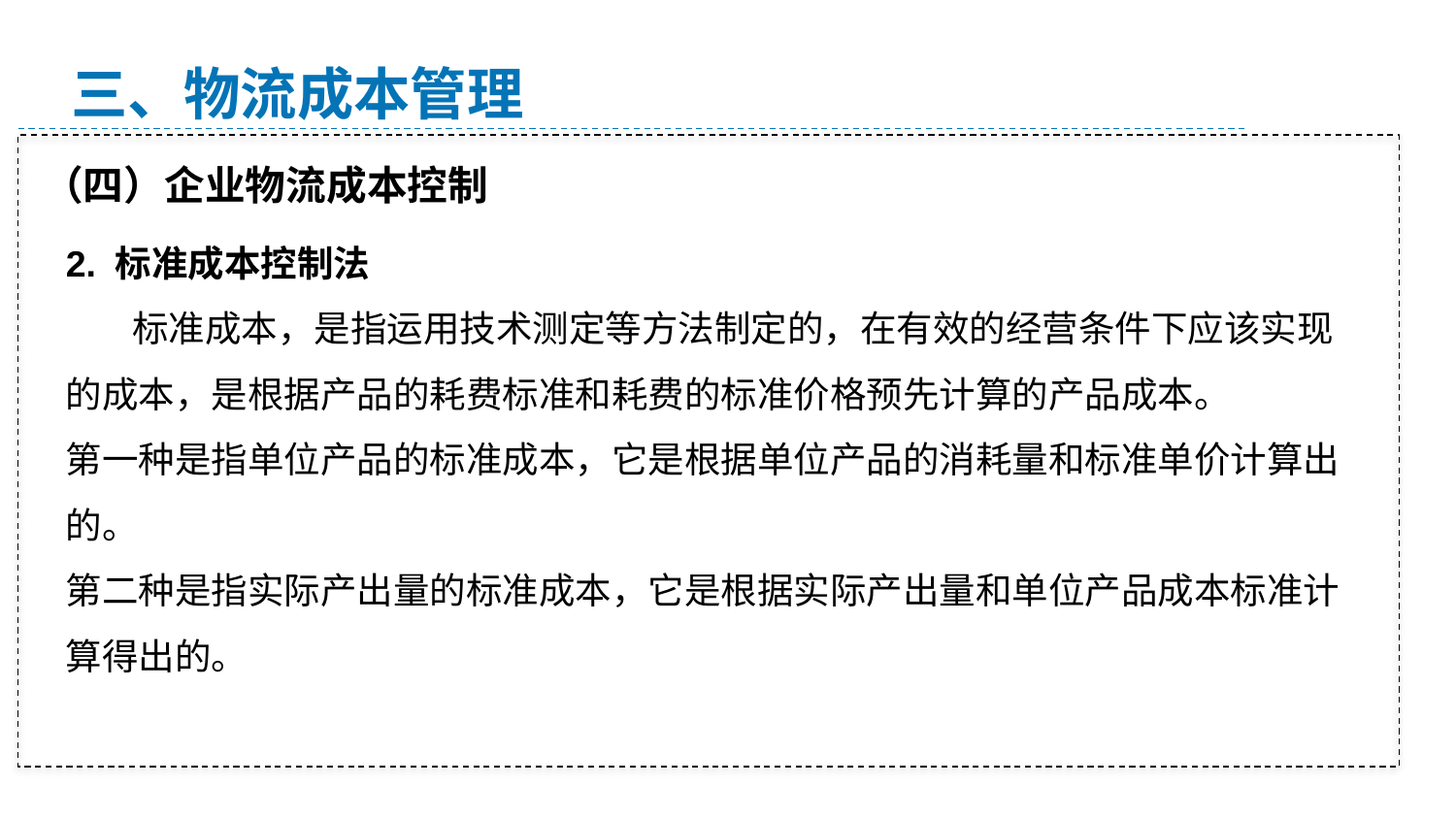

三、物流成本管理
（四）企业物流成本控制

2. 标准成本控制法
       标准成本，是指运用技术测定等方法制定的，在有效的经营条件下应该实现的成本，是根据产品的耗费标准和耗费的标准价格预先计算的产品成本。
第一种是指单位产品的标准成本，它是根据单位产品的消耗量和标准单价计算出的。
第二种是指实际产出量的标准成本，它是根据实际产出量和单位产品成本标准计算得出的。